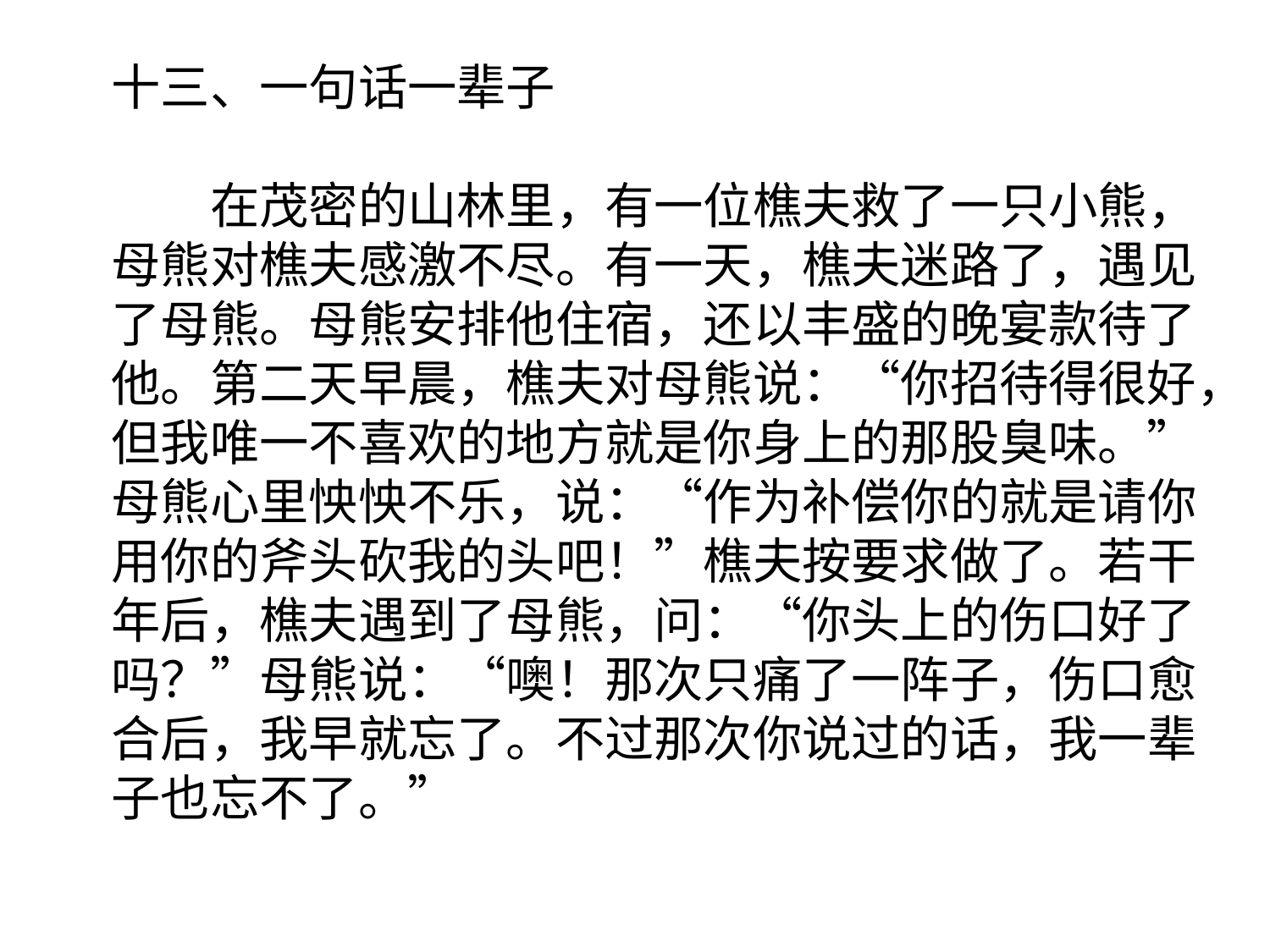

十三、一句话一辈子
　　在茂密的山林里，有一位樵夫救了一只小熊，母熊对樵夫感激不尽。有一天，樵夫迷路了，遇见了母熊。母熊安排他住宿，还以丰盛的晚宴款待了他。第二天早晨，樵夫对母熊说：“你招待得很好，但我唯一不喜欢的地方就是你身上的那股臭味。”母熊心里怏怏不乐，说：“作为补偿你的就是请你用你的斧头砍我的头吧！”樵夫按要求做了。若干年后，樵夫遇到了母熊，问：“你头上的伤口好了吗？”母熊说：“噢！那次只痛了一阵子，伤口愈合后，我早就忘了。不过那次你说过的话，我一辈子也忘不了。”